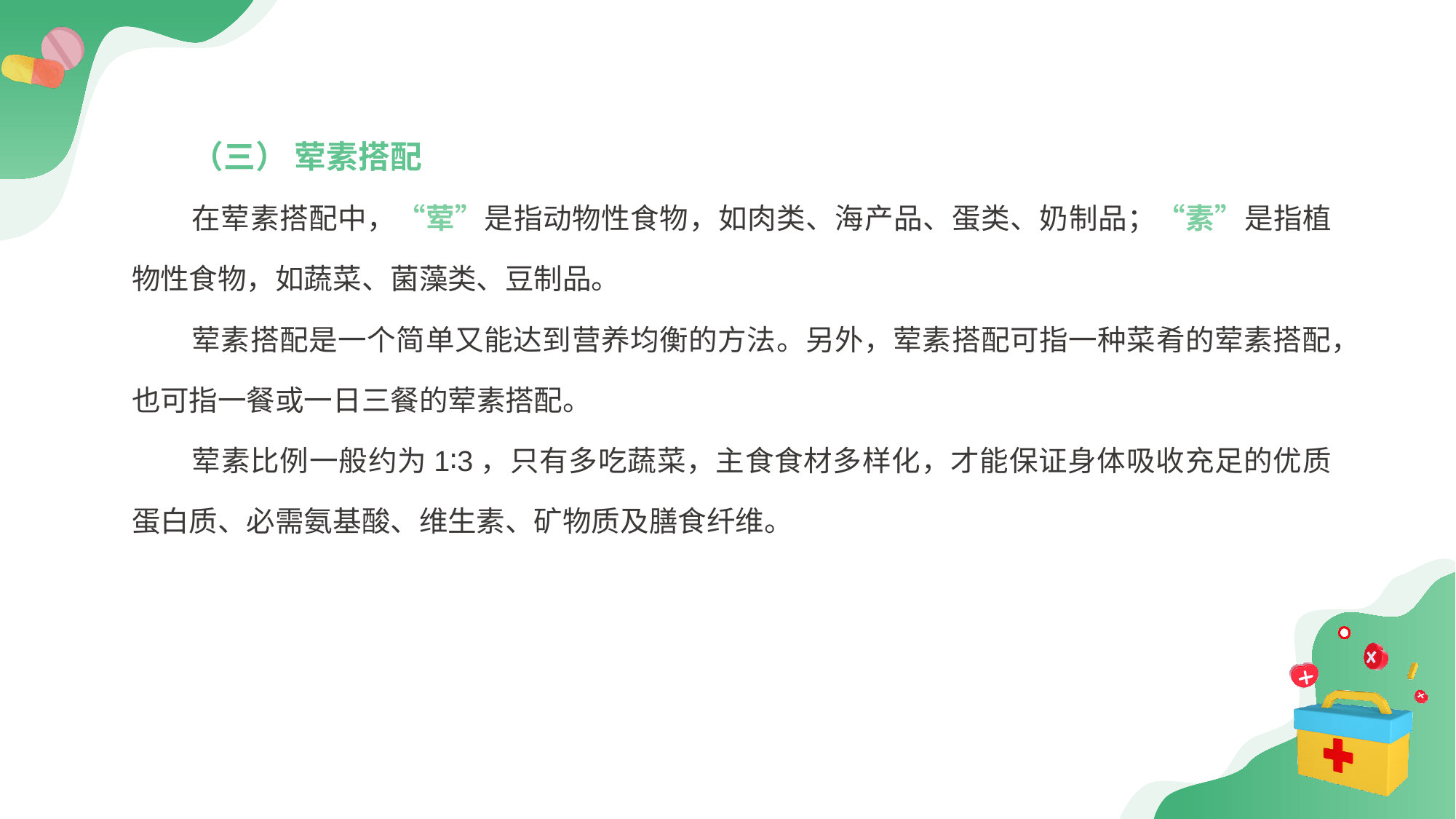

（三） 荤素搭配
在荤素搭配中，“荤”是指动物性食物，如肉类、海产品、蛋类、奶制品；“素”是指植物性食物，如蔬菜、菌藻类、豆制品。
荤素搭配是一个简单又能达到营养均衡的方法。另外，荤素搭配可指一种菜肴的荤素搭配，也可指一餐或一日三餐的荤素搭配。
荤素比例一般约为1∶3，只有多吃蔬菜，主食食材多样化，才能保证身体吸收充足的优质蛋白质、必需氨基酸、维生素、矿物质及膳食纤维。